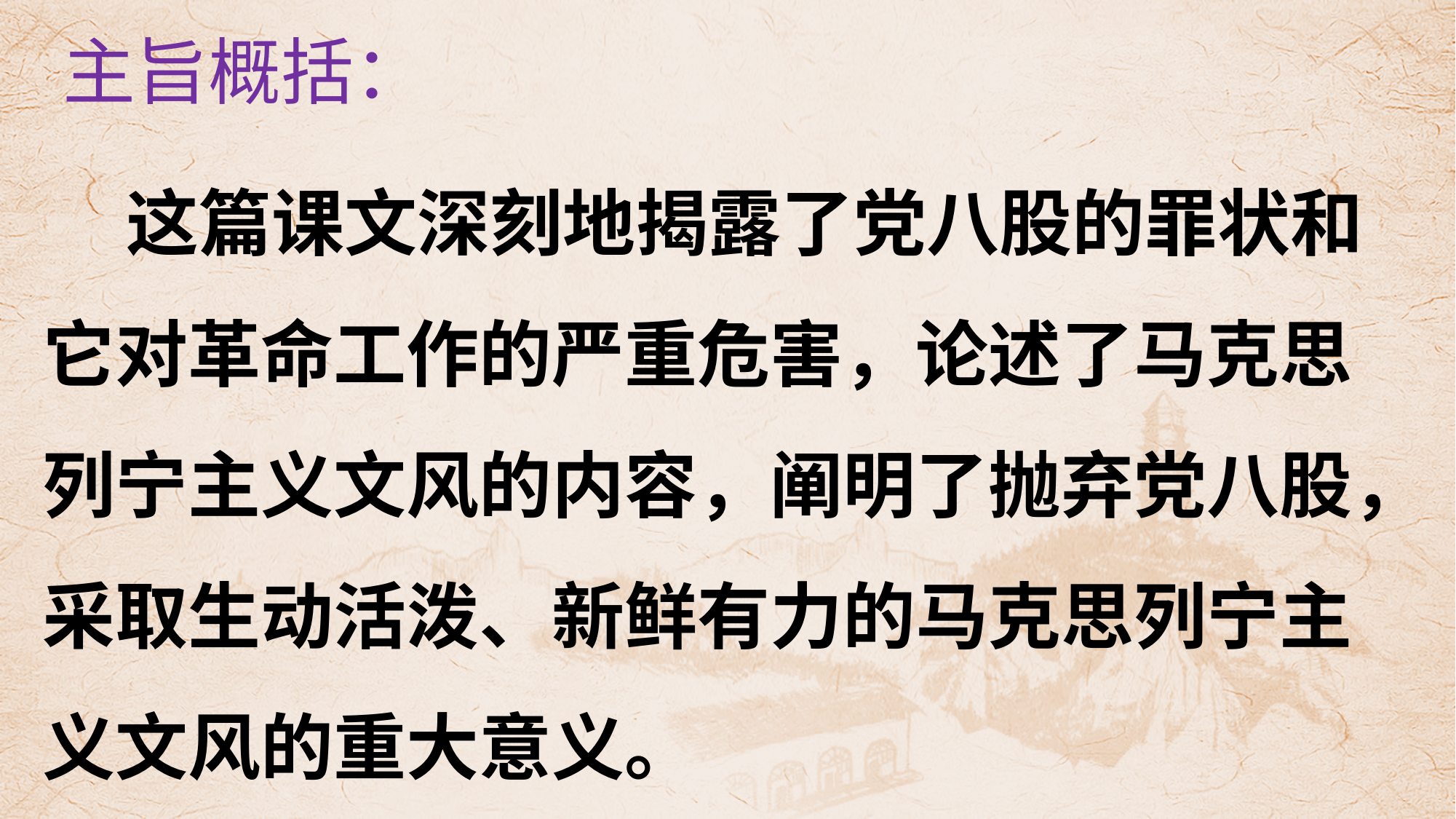

# 主旨概括：
    这篇课文深刻地揭露了党八股的罪状和它对革命工作的严重危害，论述了马克思列宁主义文风的内容，阐明了抛弃党八股，采取生动活泼、新鲜有力的马克思列宁主义文风的重大意义。